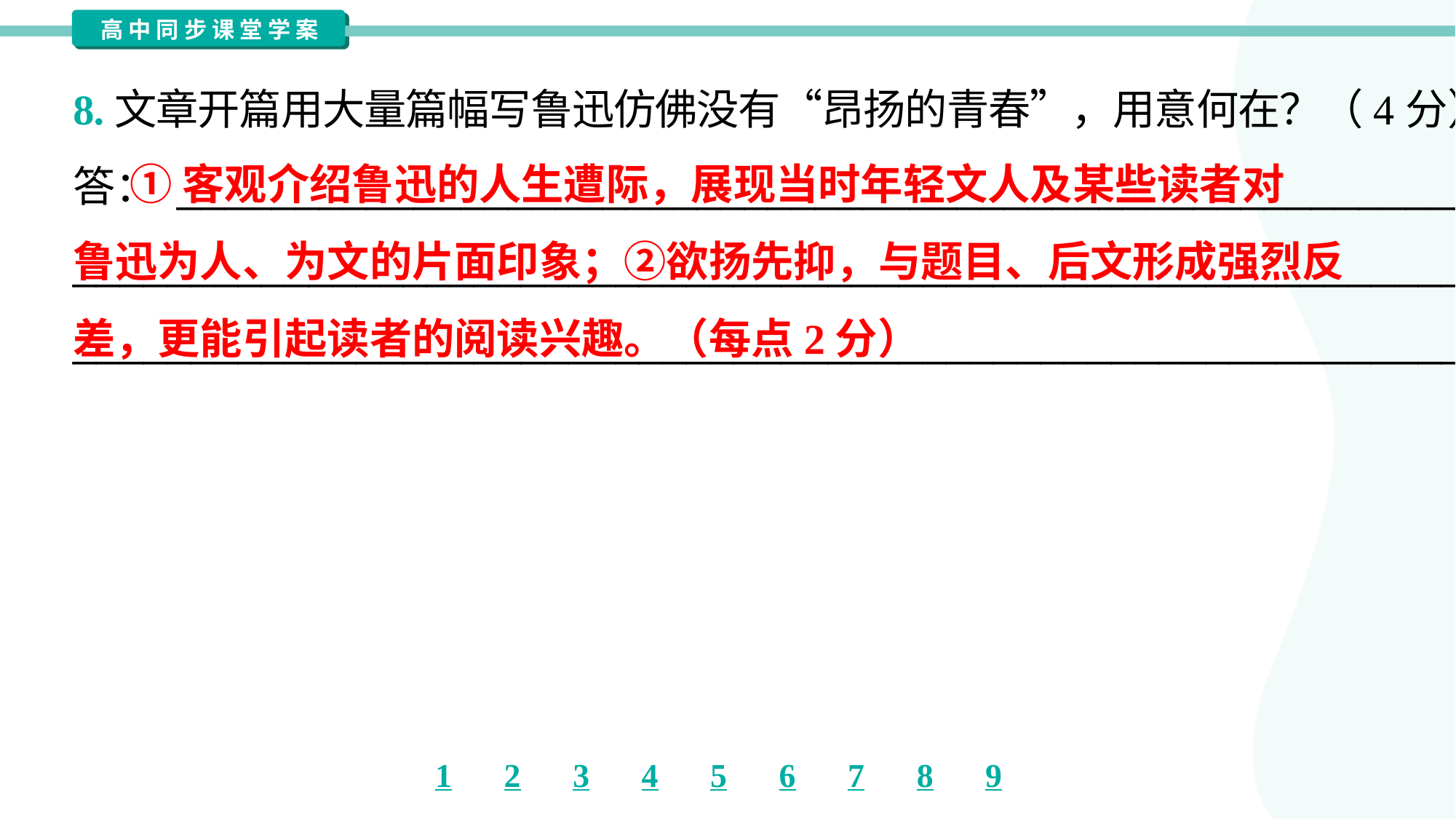

8.文章开篇用大量篇幅写鲁迅仿佛没有“昂扬的青春”，用意何在？（4分）
答： ________________________________________________________
_____________________________________________________________
_____________________________________________________________
      ①客观介绍鲁迅的人生遭际，展现当时年轻文人及某些读者对
鲁迅为人、为文的片面印象；②欲扬先抑，与题目、后文形成强烈反
差，更能引起读者的阅读兴趣。（每点2分）